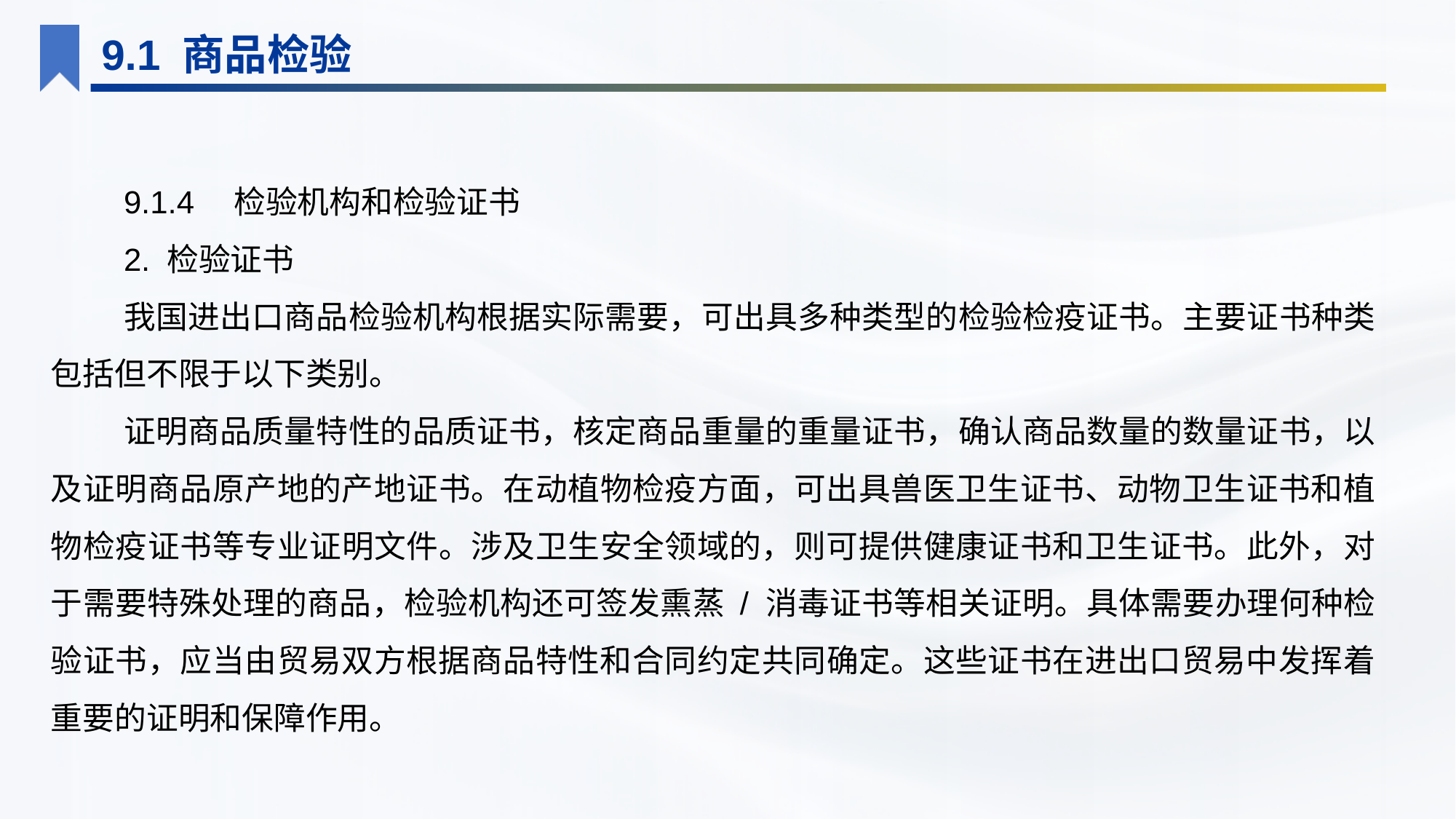

9.1 商品检验
9.1.4　检验机构和检验证书
2. 检验证书
我国进出口商品检验机构根据实际需要，可出具多种类型的检验检疫证书。主要证书种类包括但不限于以下类别。
证明商品质量特性的品质证书，核定商品重量的重量证书，确认商品数量的数量证书，以及证明商品原产地的产地证书。在动植物检疫方面，可出具兽医卫生证书、动物卫生证书和植物检疫证书等专业证明文件。涉及卫生安全领域的，则可提供健康证书和卫生证书。此外，对于需要特殊处理的商品，检验机构还可签发熏蒸 / 消毒证书等相关证明。具体需要办理何种检验证书，应当由贸易双方根据商品特性和合同约定共同确定。这些证书在进出口贸易中发挥着重要的证明和保障作用。